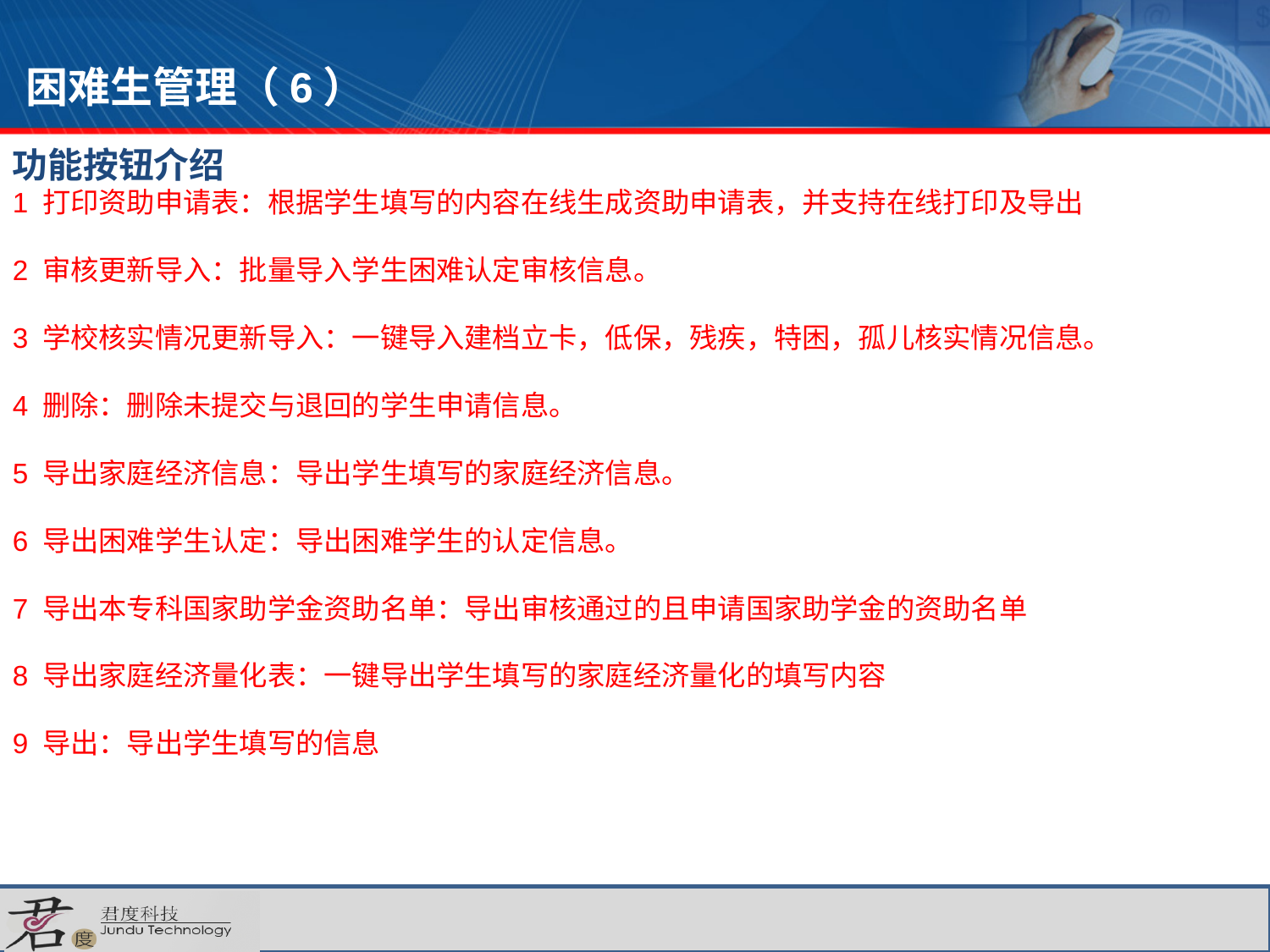

# 困难生管理（6）
功能按钮介绍
1 打印资助申请表：根据学生填写的内容在线生成资助申请表，并支持在线打印及导出

2 审核更新导入：批量导入学生困难认定审核信息。

3 学校核实情况更新导入：一键导入建档立卡，低保，残疾，特困，孤儿核实情况信息。

4 删除：删除未提交与退回的学生申请信息。

5 导出家庭经济信息：导出学生填写的家庭经济信息。

6 导出困难学生认定：导出困难学生的认定信息。

7 导出本专科国家助学金资助名单：导出审核通过的且申请国家助学金的资助名单

8 导出家庭经济量化表：一键导出学生填写的家庭经济量化的填写内容

9 导出：导出学生填写的信息